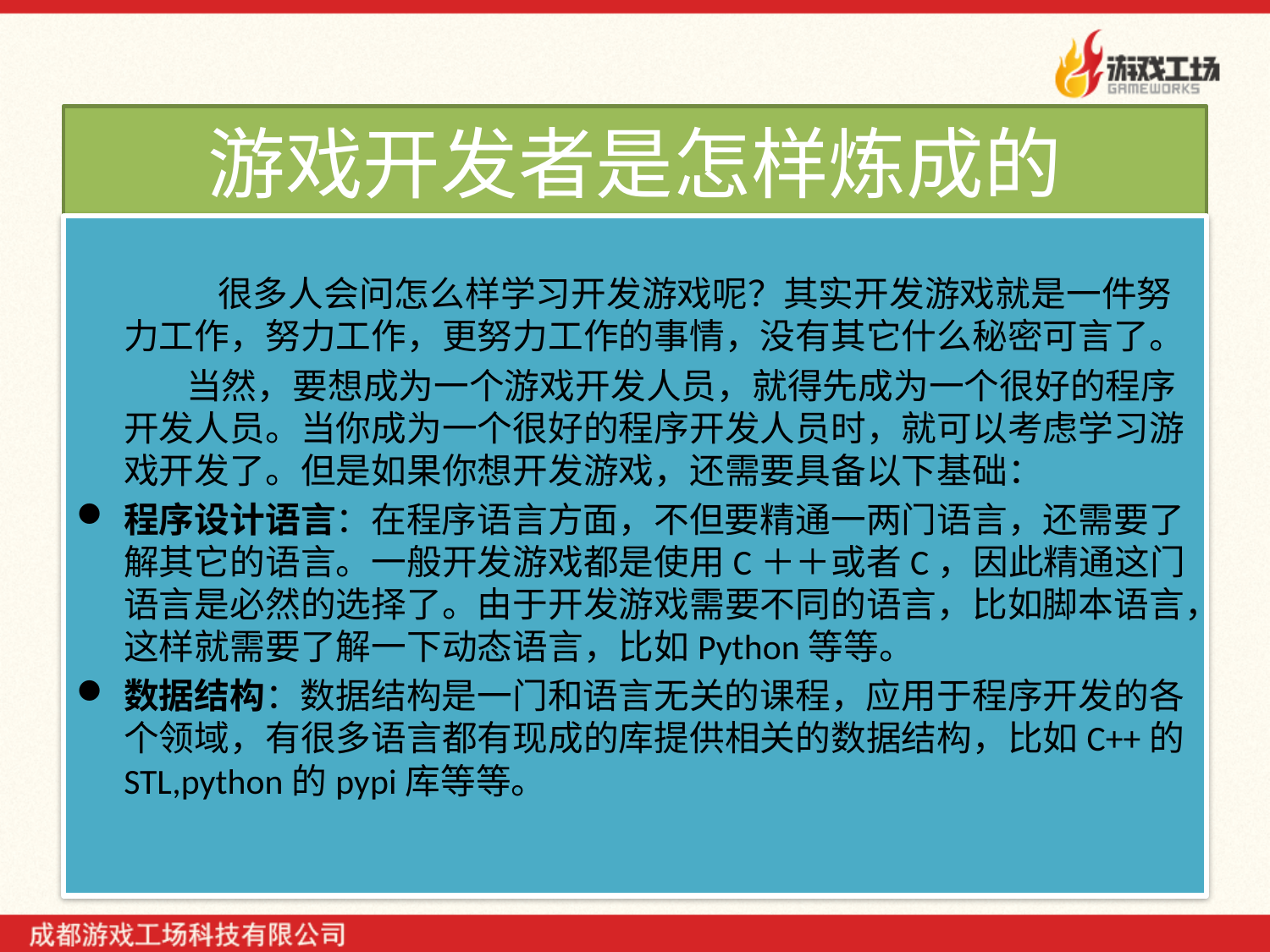

# 游戏开发者是怎样炼成的

                 很多人会问怎么样学习开发游戏呢？其实开发游戏就是一件努力工作，努力工作，更努力工作的事情，没有其它什么秘密可言了。
             当然，要想成为一个游戏开发人员，就得先成为一个很好的程序开发人员。当你成为一个很好的程序开发人员时，就可以考虑学习游戏开发了。但是如果你想开发游戏，还需要具备以下基础：
程序设计语言：在程序语言方面，不但要精通一两门语言，还需要了解其它的语言。一般开发游戏都是使用C＋＋或者C，因此精通这门语言是必然的选择了。由于开发游戏需要不同的语言，比如脚本语言，这样就需要了解一下动态语言，比如Python等等。
数据结构：数据结构是一门和语言无关的课程，应用于程序开发的各个领域，有很多语言都有现成的库提供相关的数据结构，比如C++的STL,python的pypi库等等。
2